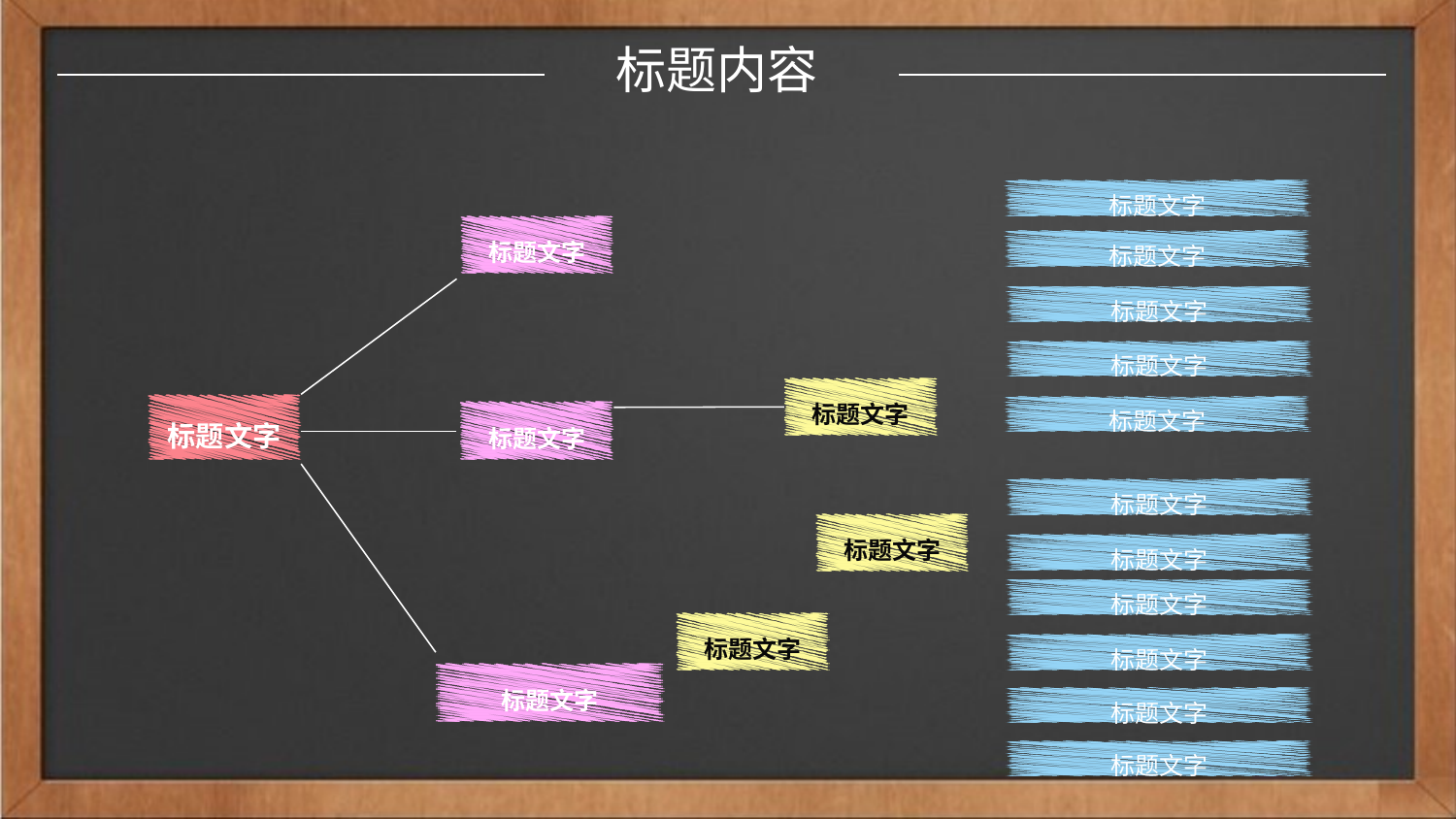

标题内容
标题文字
标题文字
标题文字
标题文字
标题文字
标题文字
标题文字
标题文字
标题文字
标题文字
标题文字
标题文字
标题文字
标题文字
标题文字
标题文字
标题文字
标题文字